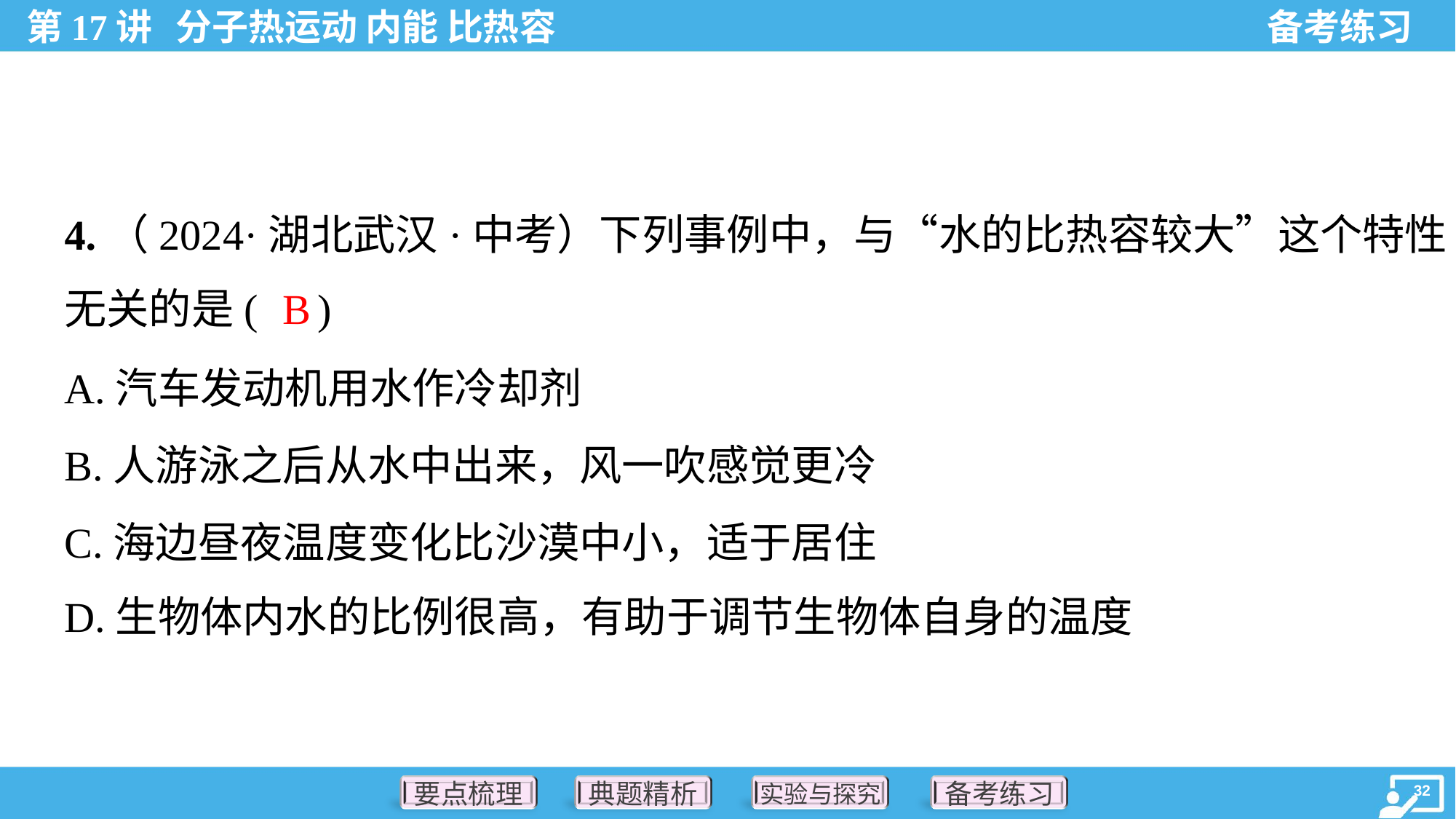

4.（2024·湖北武汉·中考）下列事例中，与“水的比热容较大”这个特性
无关的是(     )
B
A.汽车发动机用水作冷却剂
B.人游泳之后从水中出来，风一吹感觉更冷
C.海边昼夜温度变化比沙漠中小，适于居住
D.生物体内水的比例很高，有助于调节生物体自身的温度